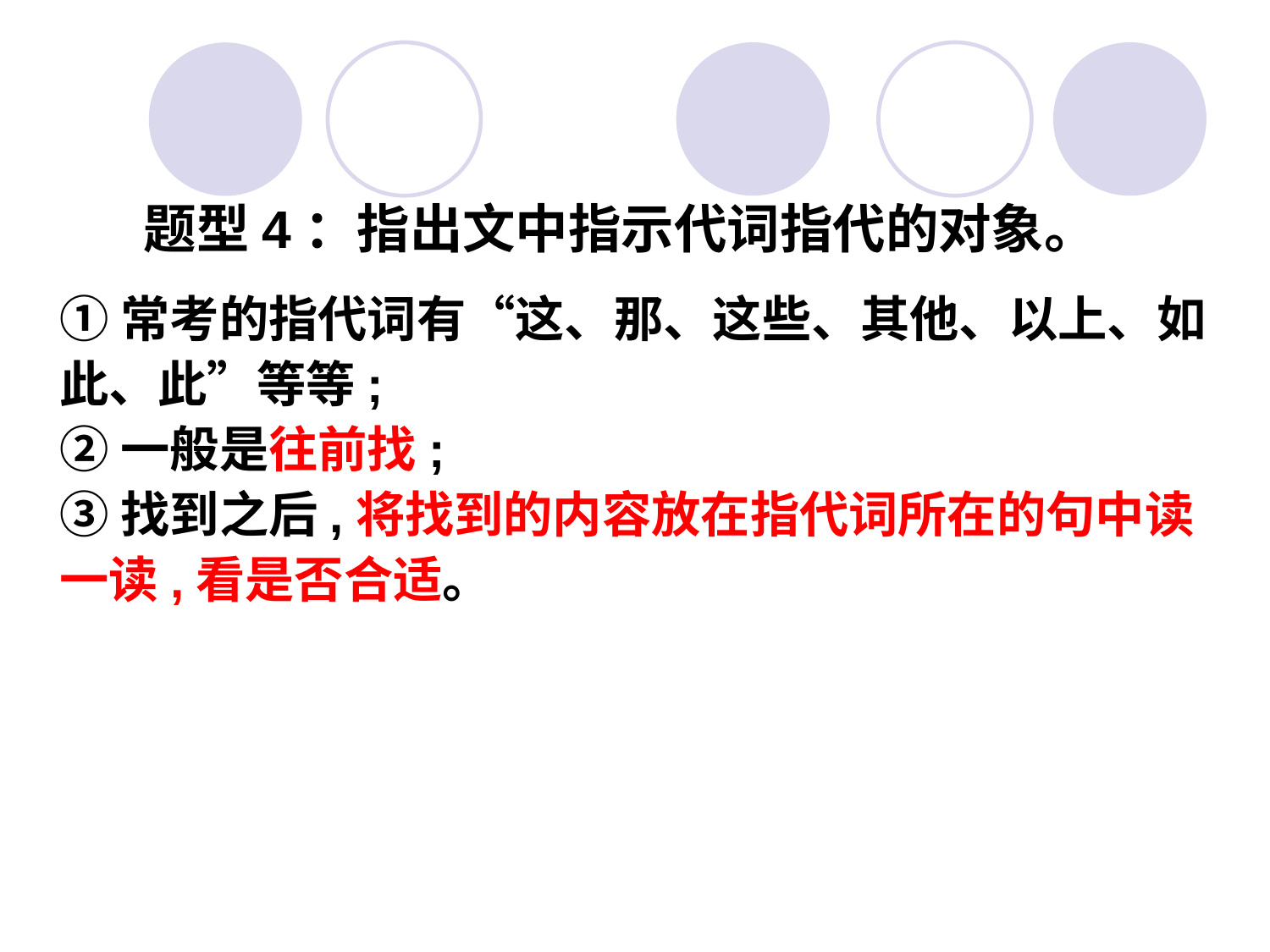

题型4：指出文中指示代词指代的对象。
①常考的指代词有“这、那、这些、其他、以上、如此、此”等等;
②一般是往前找;
③找到之后,将找到的内容放在指代词所在的句中读一读,看是否合适。